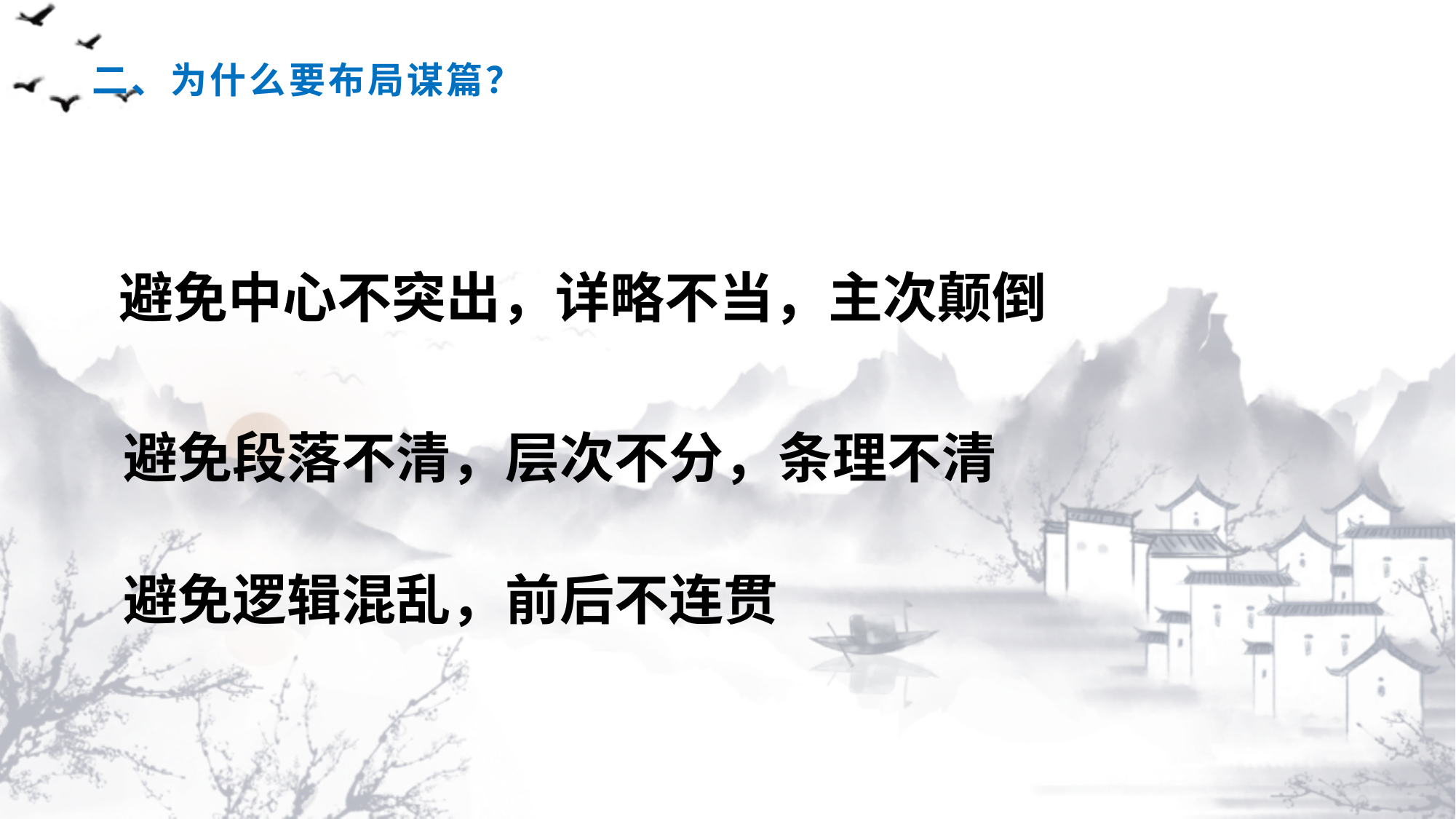

# 二、为什么要布局谋篇？
避免中心不突出，详略不当，主次颠倒

避免段落不清，层次不分，条理不清
避免逻辑混乱，前后不连贯